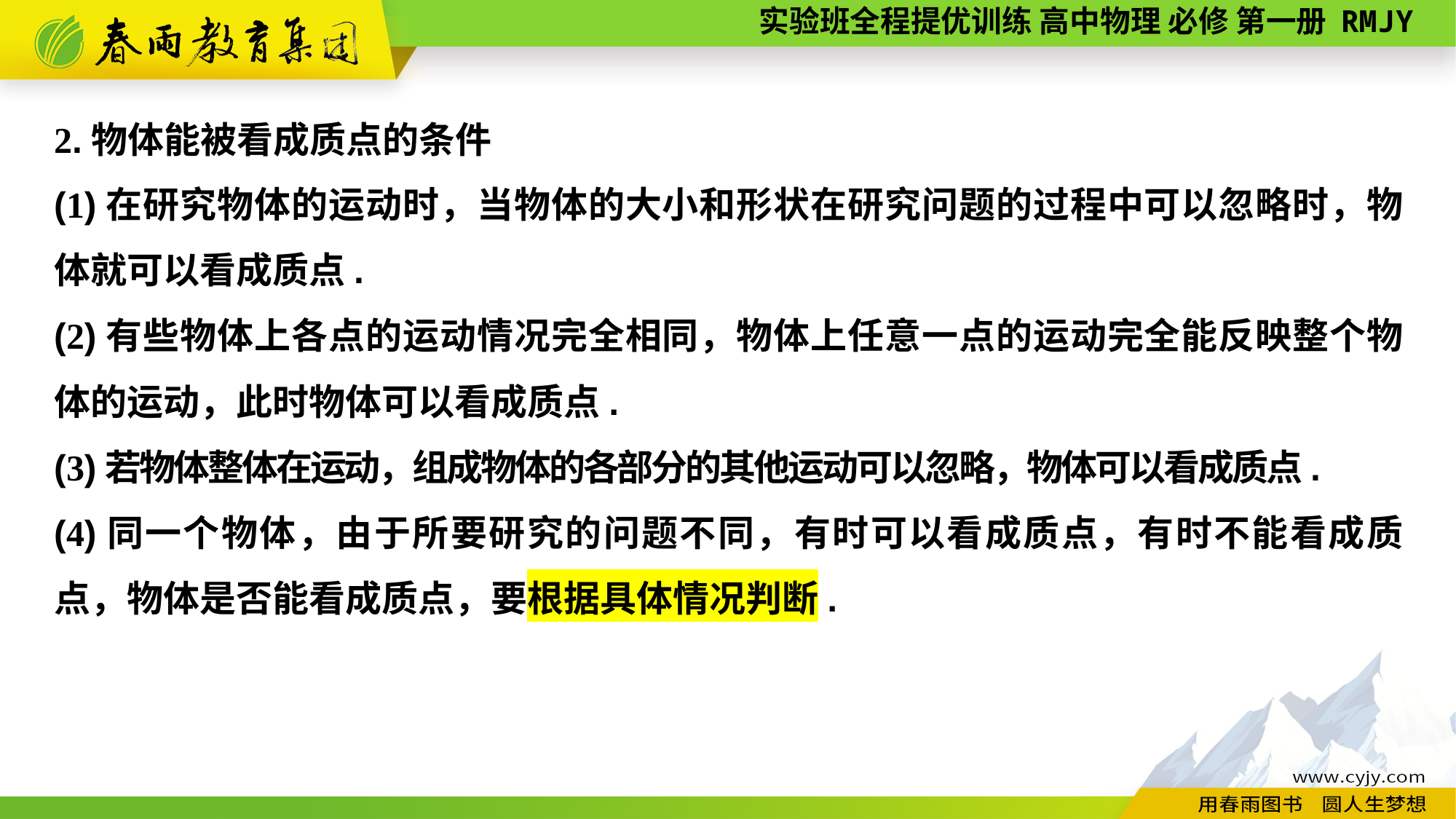

2.物体能被看成质点的条件
(1)在研究物体的运动时，当物体的大小和形状在研究问题的过程中可以忽略时，物体就可以看成质点.
(2)有些物体上各点的运动情况完全相同，物体上任意一点的运动完全能反映整个物体的运动，此时物体可以看成质点.
(3)若物体整体在运动，组成物体的各部分的其他运动可以忽略，物体可以看成质点.
(4)同一个物体，由于所要研究的问题不同，有时可以看成质点，有时不能看成质点，物体是否能看成质点，要根据具体情况判断.